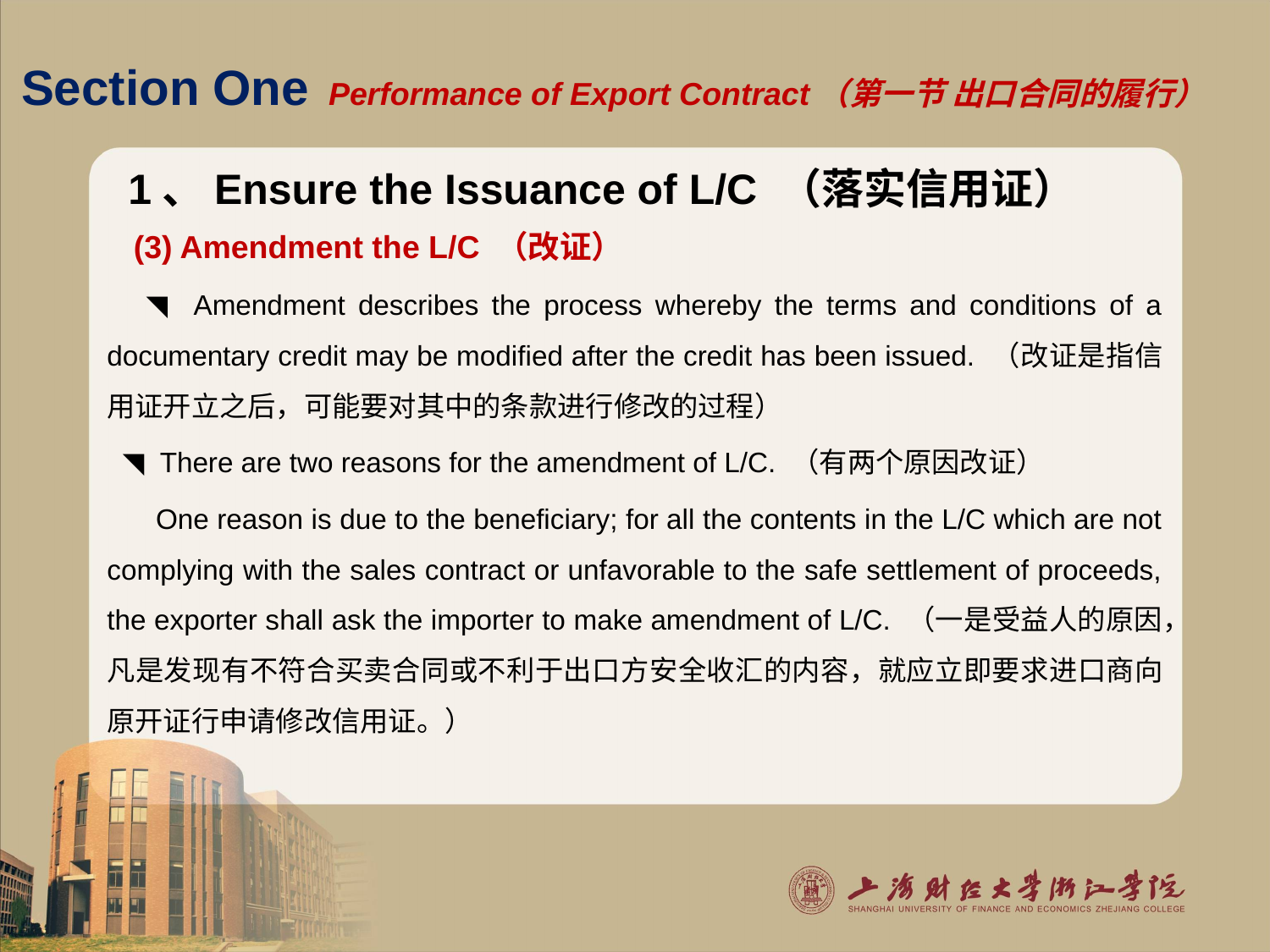

# Section One  Performance of Export Contract（第一节 出口合同的履行）
1、Ensure the Issuance of L/C （落实信用证）
   (3) Amendment the L/C （改证）
   ◥  Amendment describes the process whereby the terms and conditions of a documentary credit may be modified after the credit has been issued. （改证是指信用证开立之后，可能要对其中的条款进行修改的过程）
  ◥  There are two reasons for the amendment of L/C. （有两个原因改证）
      One reason is due to the beneficiary; for all the contents in the L/C which are not complying with the sales contract or unfavorable to the safe settlement of proceeds, the exporter shall ask the importer to make amendment of L/C. （一是受益人的原因，凡是发现有不符合买卖合同或不利于出口方安全收汇的内容，就应立即要求进口商向原开证行申请修改信用证。）